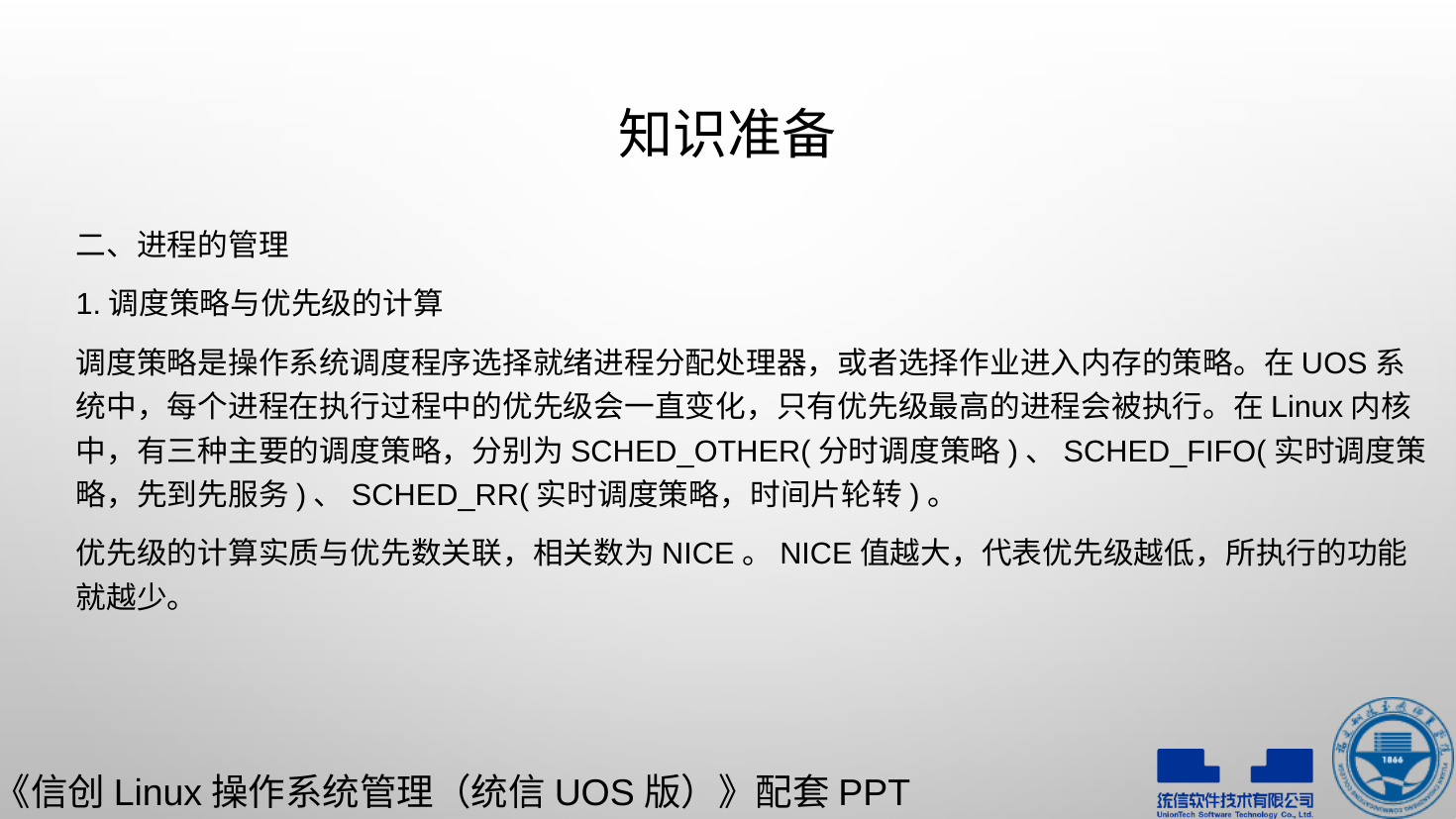

# 知识准备
二、进程的管理
1.调度策略与优先级的计算
调度策略是操作系统调度程序选择就绪进程分配处理器，或者选择作业进入内存的策略。在UOS系统中，每个进程在执行过程中的优先级会一直变化，只有优先级最高的进程会被执行。在Linux内核中，有三种主要的调度策略，分别为SCHED_OTHER(分时调度策略)、SCHED_FIFO(实时调度策略，先到先服务)、SCHED_RR(实时调度策略，时间片轮转)。
优先级的计算实质与优先数关联，相关数为NICE。NICE值越大，代表优先级越低，所执行的功能就越少。